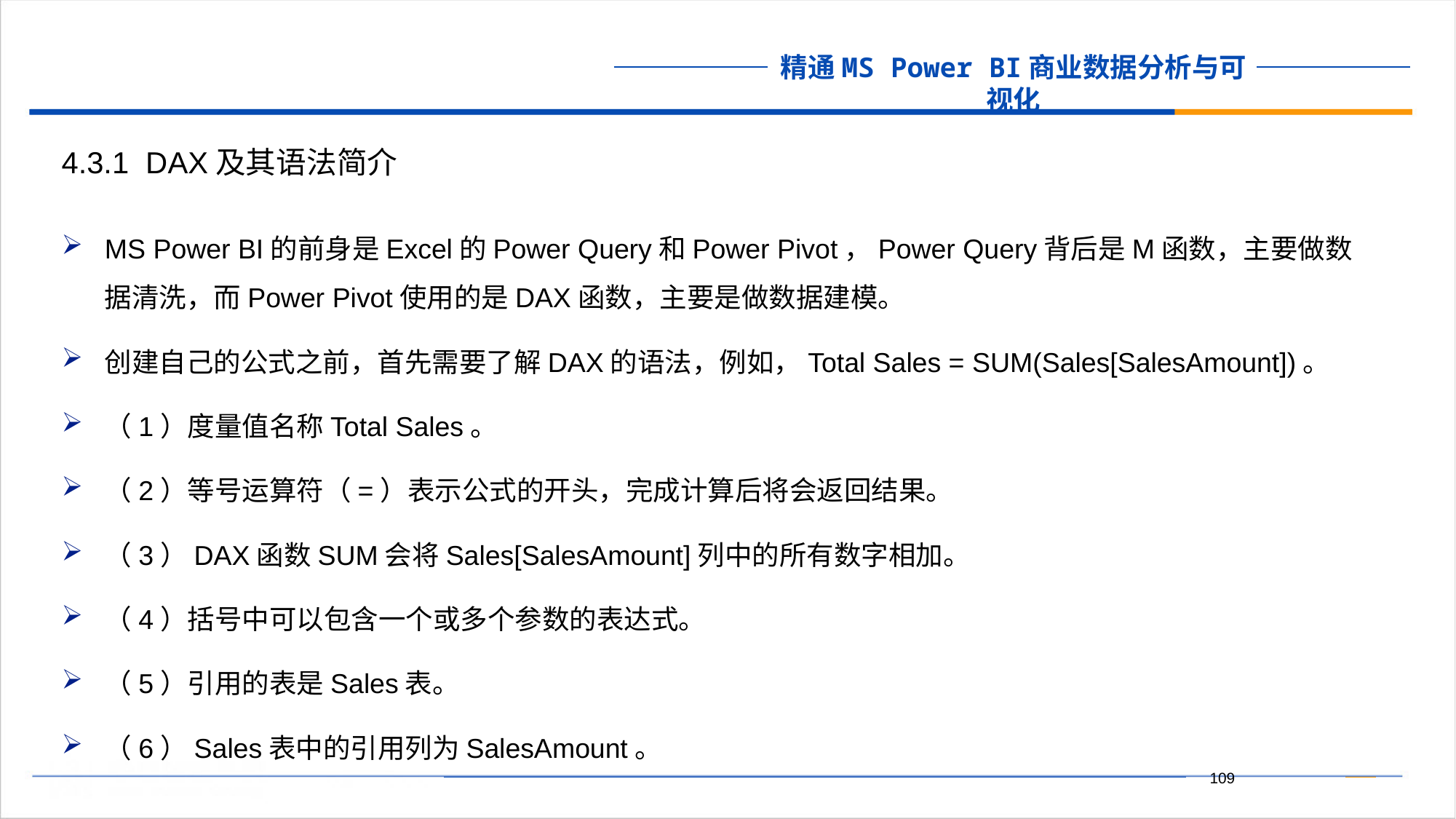

4.3.1  DAX及其语法简介
MS Power BI的前身是Excel的Power Query和Power Pivot，Power Query背后是M函数，主要做数据清洗，而Power Pivot使用的是DAX函数，主要是做数据建模。
创建自己的公式之前，首先需要了解DAX的语法，例如，Total Sales = SUM(Sales[SalesAmount])。
（1）度量值名称Total Sales。
（2）等号运算符（=）表示公式的开头，完成计算后将会返回结果。
（3）DAX函数SUM会将Sales[SalesAmount]列中的所有数字相加。
（4）括号中可以包含一个或多个参数的表达式。
（5）引用的表是Sales表。
（6）Sales表中的引用列为SalesAmount。